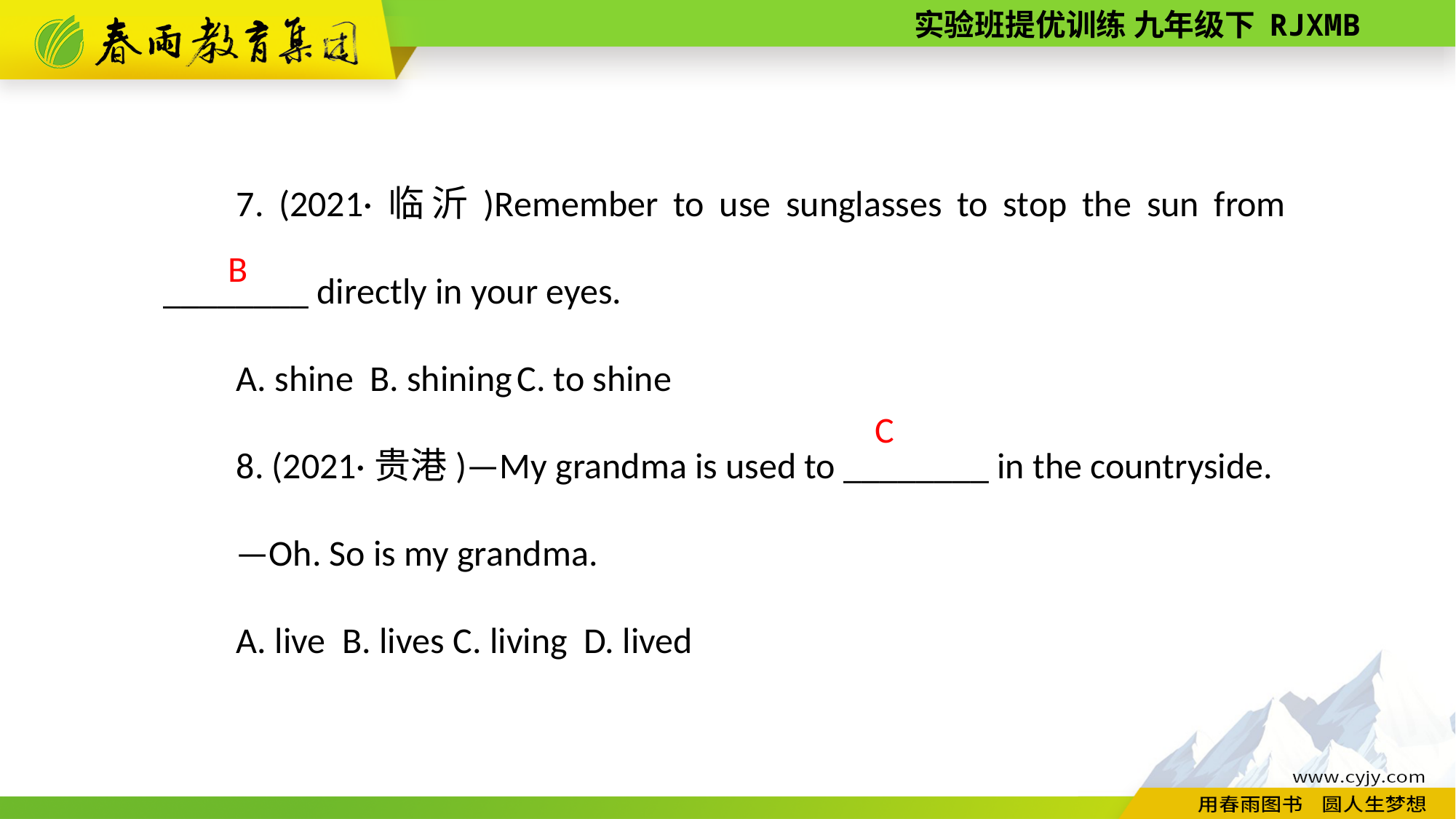

7. (2021·临沂)Remember to use sunglasses to stop the sun from ________ directly in your eyes.
A. shine  B. shining C. to shine
8. (2021·贵港)—My grandma is used to ________ in the countryside.
—Oh. So is my grandma.
A. live  B. lives  C. living  D. lived
B
C